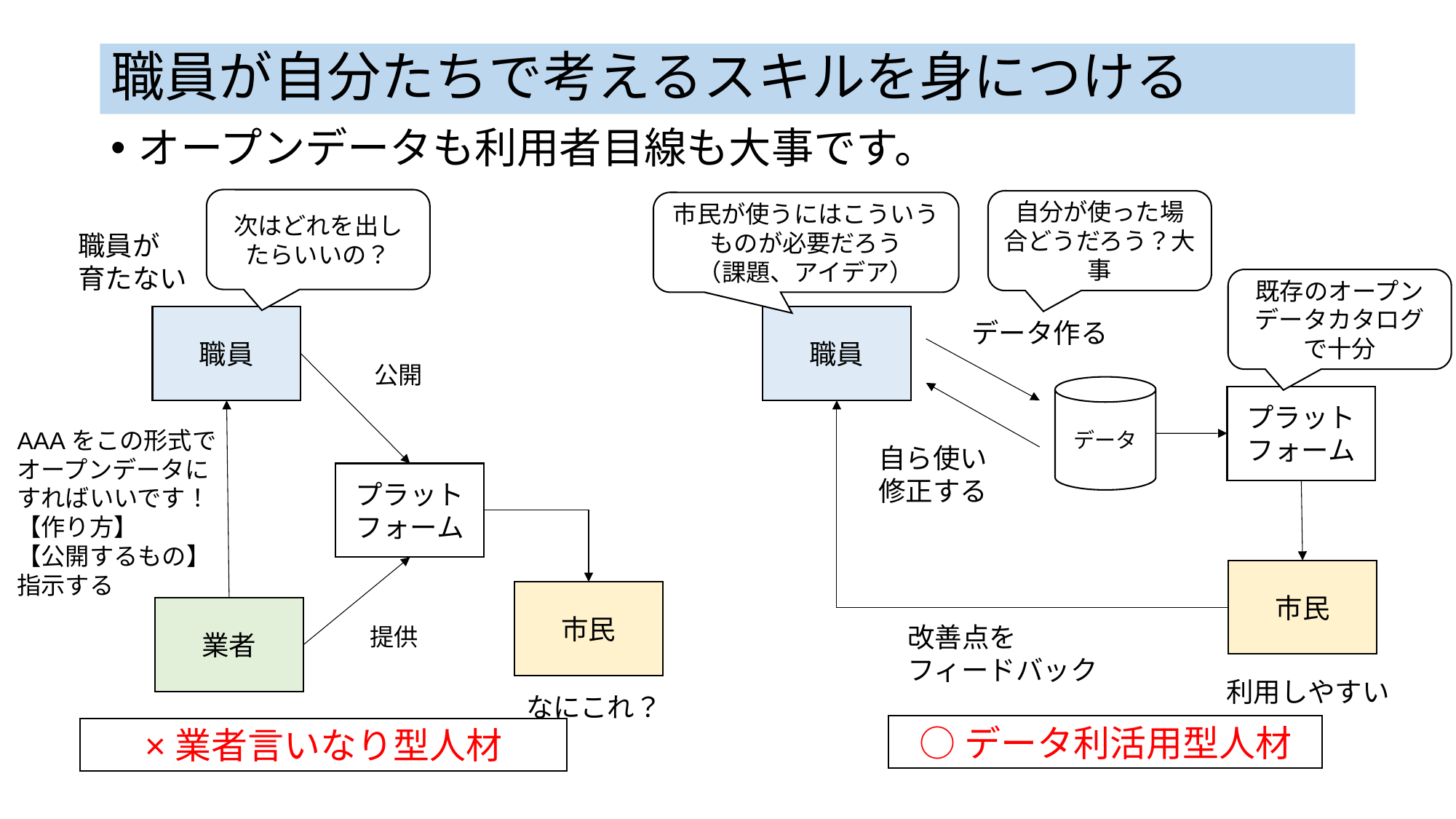

# 職員が自分たちで考えるスキルを身につける
オープンデータも利用者目線も大事です。
次はどれを出したらいいの？
自分が使った場合どうだろう？大事
市民が使うにはこういうものが必要だろう
（課題、アイデア）
職員が
育たない
既存のオープンデータカタログで十分
職員
職員
データ作る
公開
データ
プラット
フォーム
AAAをこの形式で
オープンデータに
すればいいです！
【作り方】
【公開するもの】
指示する
自ら使い
修正する
プラット
フォーム
市民
市民
業者
改善点を
フィードバック
提供
利用しやすい
なにこれ？
○データ利活用型人材
×業者言いなり型人材